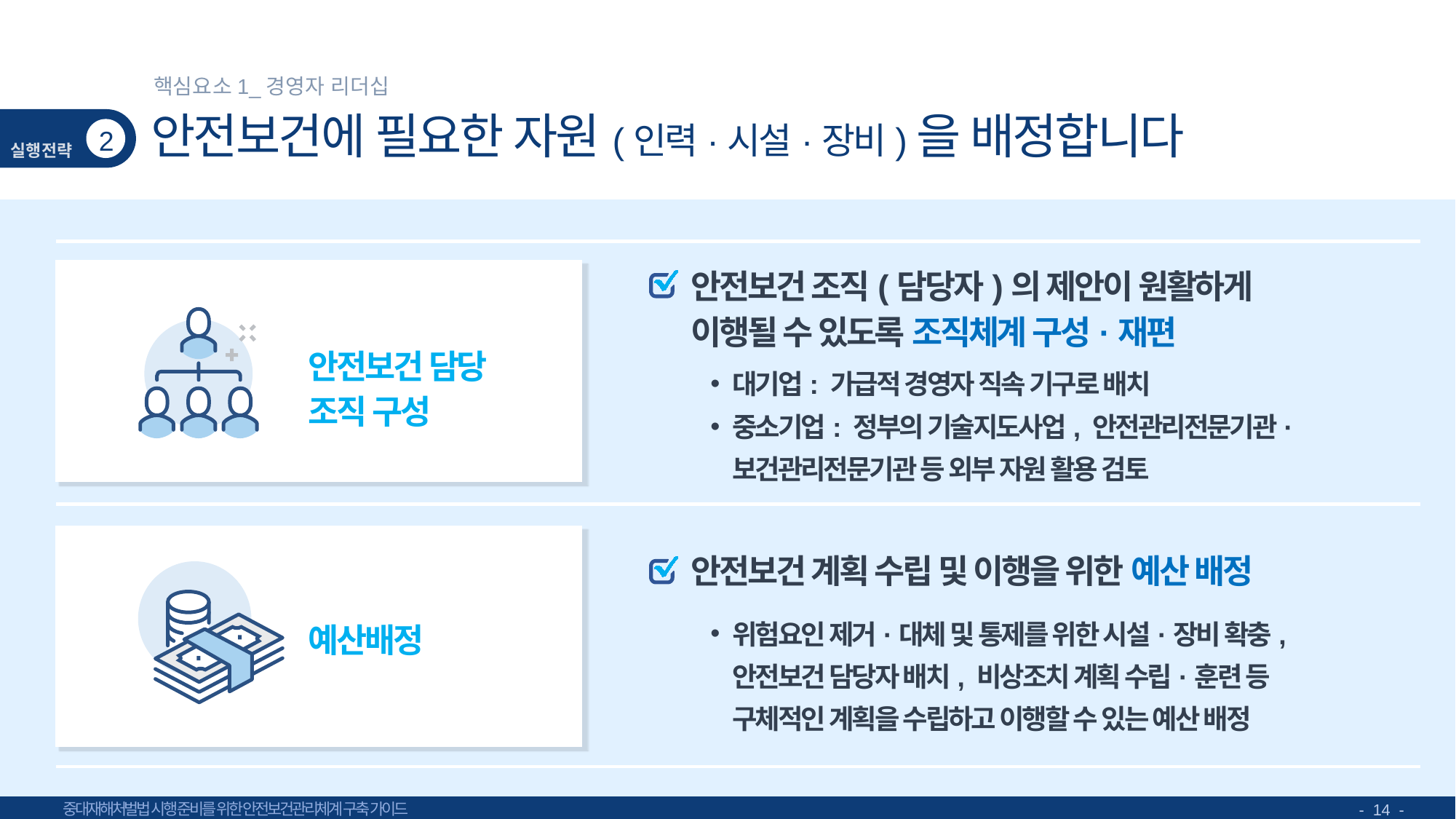

핵심요소1_경영자 리더십
# 안전보건에 필요한 자원(인력·시설·장비)을 배정합니다
2
안전보건 조직(담당자)의 제안이 원활하게
이행될 수 있도록 조직체계 구성·재편

안전보건 담당
조직 구성
대기업: 가급적 경영자 직속 기구로 배치
중소기업: 정부의 기술지도사업, 안전관리전문기관·
보건관리전문기관 등 외부 자원 활용 검토

안전보건 계획 수립 및 이행을 위한 예산 배정

위험요인 제거·대체 및 통제를 위한 시설·장비 확충,
안전보건 담당자 배치, 비상조치 계획 수립·훈련 등
구체적인 계획을 수립하고 이행할 수 있는 예산 배정
예산배정
-  14  -